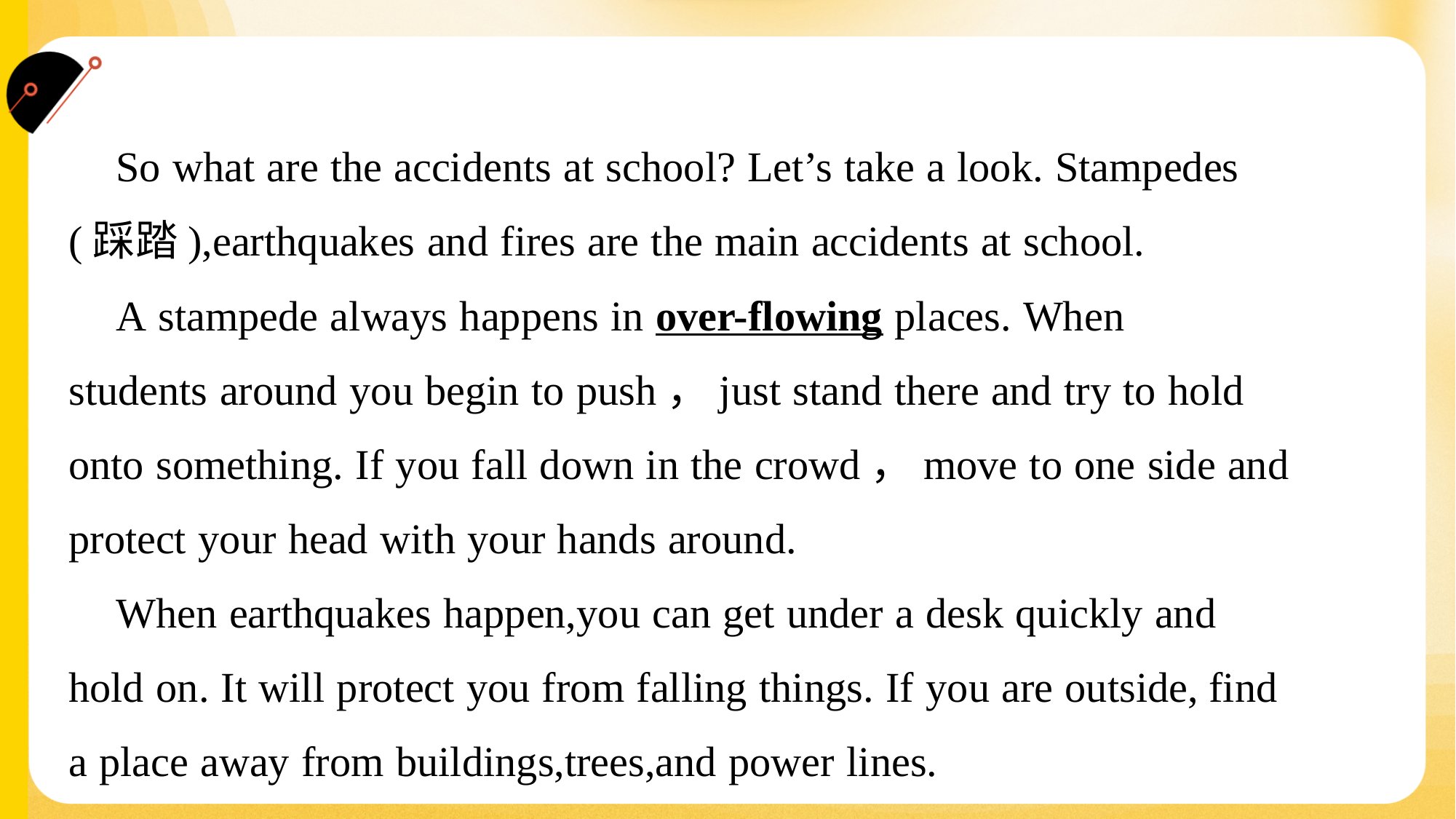

So what are the accidents at school? Let’s take a look. Stampedes
(踩踏),earthquakes and fires are the main accidents at school.
    A stampede always happens in over-flowing places. When
students around you begin to push，just stand there and try to hold
onto something. If you fall down in the crowd，move to one side and
protect your head with your hands around.
    When earthquakes happen,you can get under a desk quickly and
hold on. It will protect you from falling things. If you are outside, find
a place away from buildings,trees,and power lines.